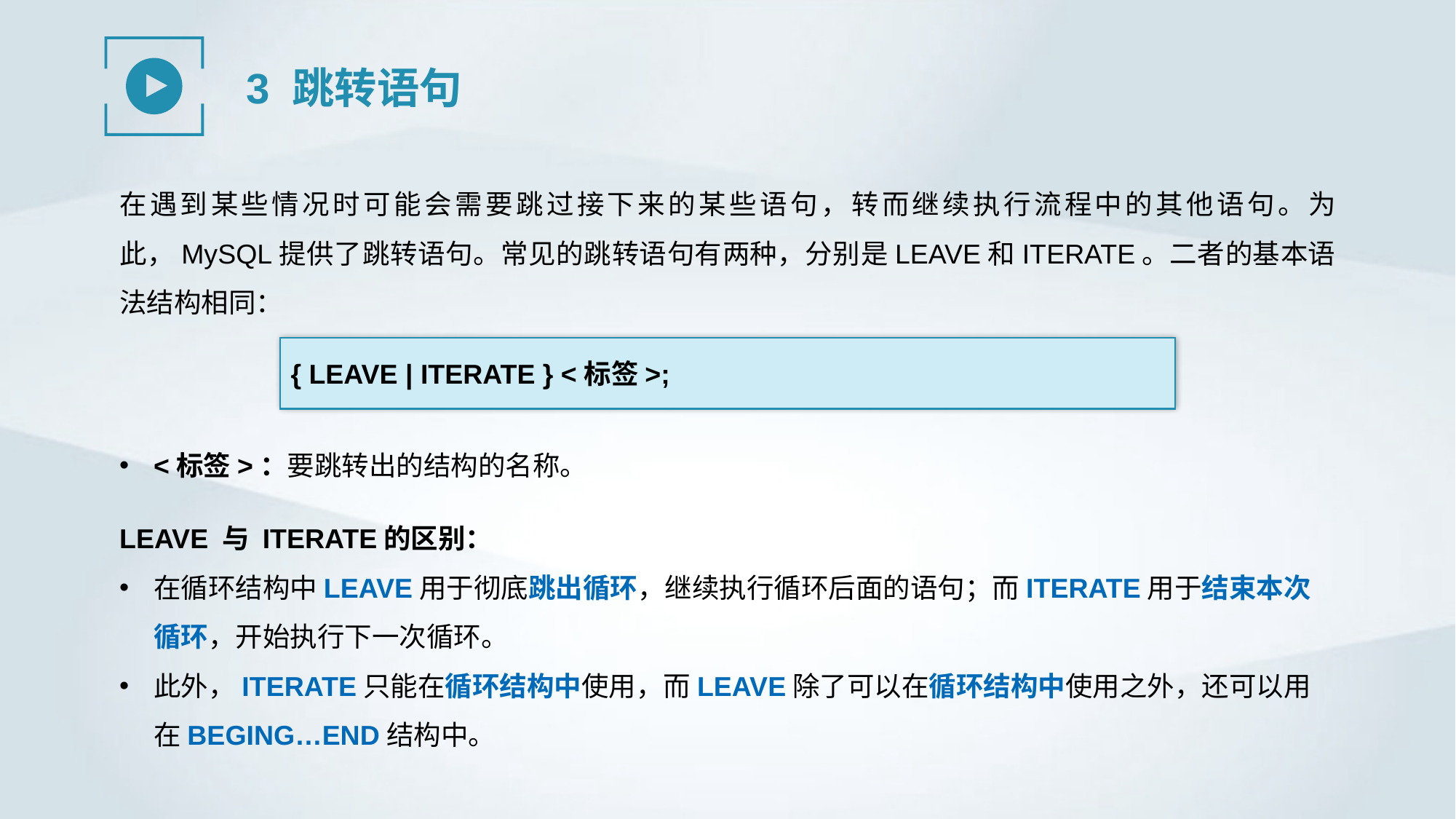

3 跳转语句
在遇到某些情况时可能会需要跳过接下来的某些语句，转而继续执行流程中的其他语句。为此，MySQL提供了跳转语句。常见的跳转语句有两种，分别是LEAVE和ITERATE。二者的基本语法结构相同：
{ LEAVE | ITERATE } <标签>;
<标签>：要跳转出的结构的名称。
LEAVE 与 ITERATE的区别：
在循环结构中LEAVE用于彻底跳出循环，继续执行循环后面的语句；而ITERATE用于结束本次循环，开始执行下一次循环。
此外，ITERATE只能在循环结构中使用，而LEAVE除了可以在循环结构中使用之外，还可以用在BEGING…END结构中。